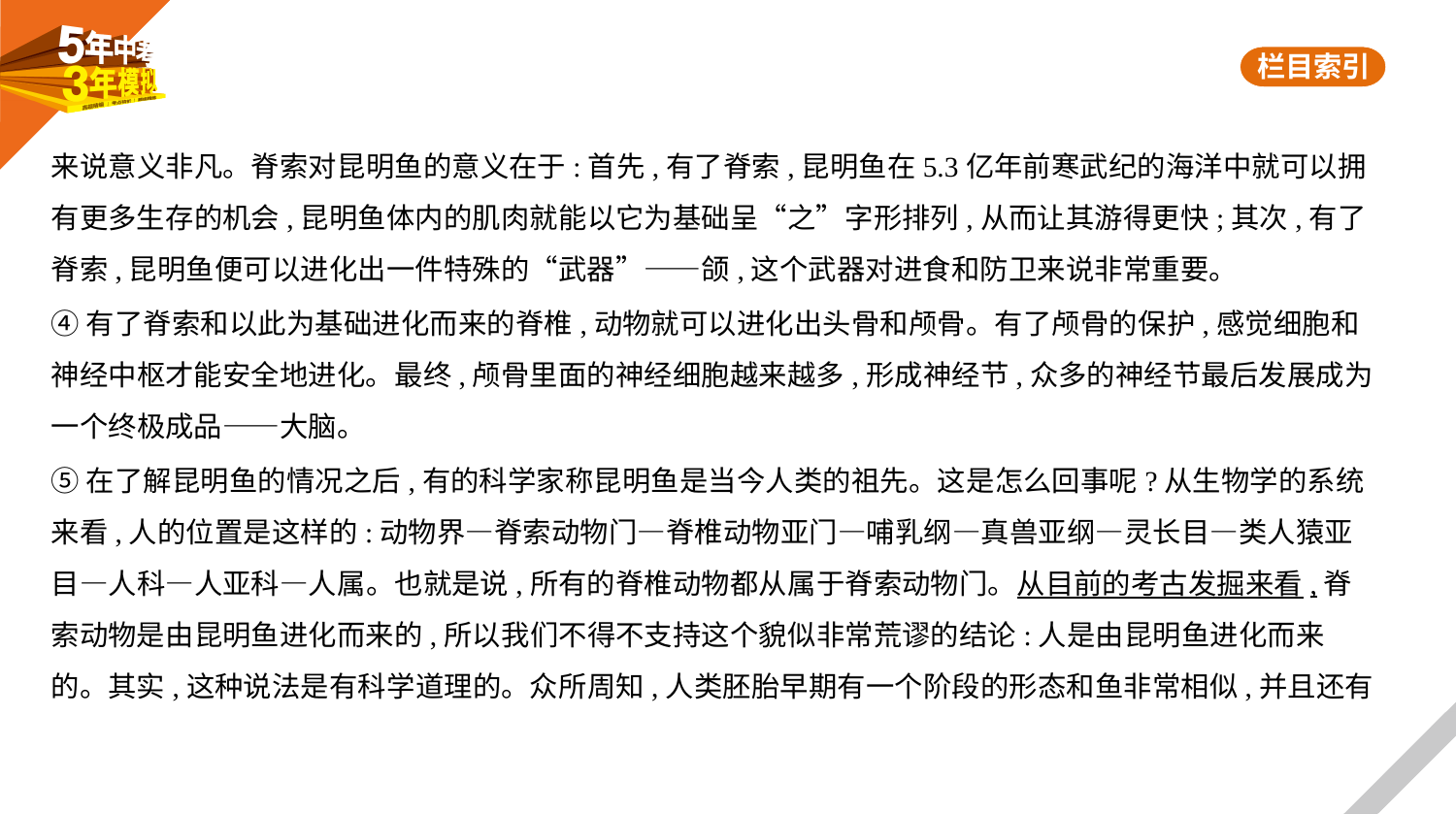

来说意义非凡。脊索对昆明鱼的意义在于:首先,有了脊索,昆明鱼在5.3亿年前寒武纪的海洋中就可以拥
有更多生存的机会,昆明鱼体内的肌肉就能以它为基础呈“之”字形排列,从而让其游得更快;其次,有了
脊索,昆明鱼便可以进化出一件特殊的“武器”——颌,这个武器对进食和防卫来说非常重要。
④有了脊索和以此为基础进化而来的脊椎,动物就可以进化出头骨和颅骨。有了颅骨的保护,感觉细胞和
神经中枢才能安全地进化。最终,颅骨里面的神经细胞越来越多,形成神经节,众多的神经节最后发展成为
一个终极成品——大脑。
⑤在了解昆明鱼的情况之后,有的科学家称昆明鱼是当今人类的祖先。这是怎么回事呢?从生物学的系统
来看,人的位置是这样的:动物界—脊索动物门—脊椎动物亚门—哺乳纲—真兽亚纲—灵长目—类人猿亚
目—人科—人亚科—人属。也就是说,所有的脊椎动物都从属于脊索动物门。从目前的考古发掘来看,脊
索动物是由昆明鱼进化而来的,所以我们不得不支持这个貌似非常荒谬的结论:人是由昆明鱼进化而来
的。其实,这种说法是有科学道理的。众所周知,人类胚胎早期有一个阶段的形态和鱼非常相似,并且还有